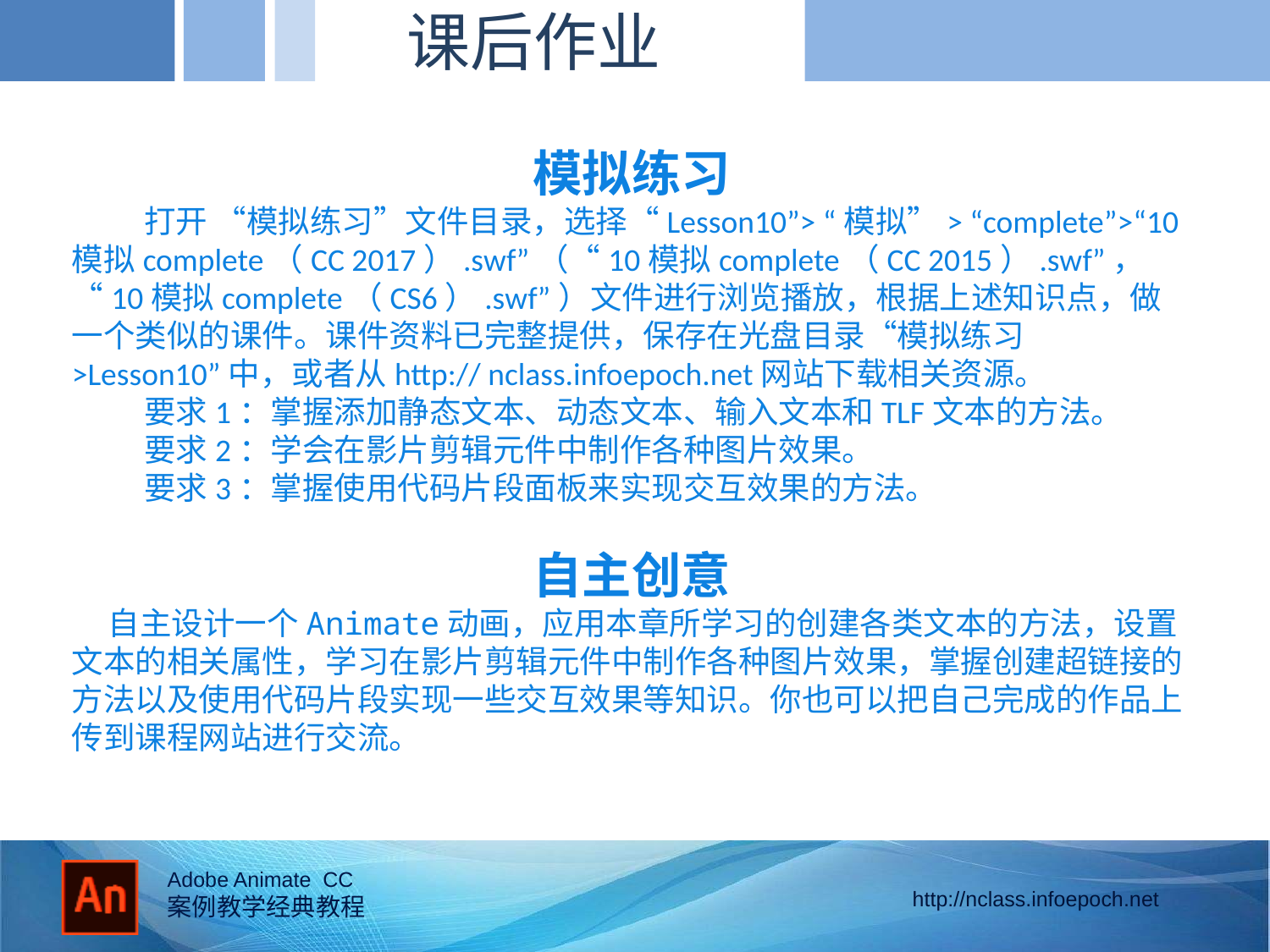

课后作业
模拟练习
         打开 “模拟练习”文件目录，选择“Lesson10”> “模拟”> “complete”>“10模拟complete（CC 2017）.swf”（“10模拟complete（CC 2015）.swf”，“10模拟complete（CS6）.swf”）文件进行浏览播放，根据上述知识点，做一个类似的课件。课件资料已完整提供，保存在光盘目录“模拟练习>Lesson10”中，或者从http:// nclass.infoepoch.net网站下载相关资源。
         要求1：掌握添加静态文本、动态文本、输入文本和TLF文本的方法。
         要求2：学会在影片剪辑元件中制作各种图片效果。
         要求3：掌握使用代码片段面板来实现交互效果的方法。

自主创意
    自主设计一个Animate动画，应用本章所学习的创建各类文本的方法，设置文本的相关属性，学习在影片剪辑元件中制作各种图片效果，掌握创建超链接的方法以及使用代码片段实现一些交互效果等知识。你也可以把自己完成的作品上传到课程网站进行交流。
的径向